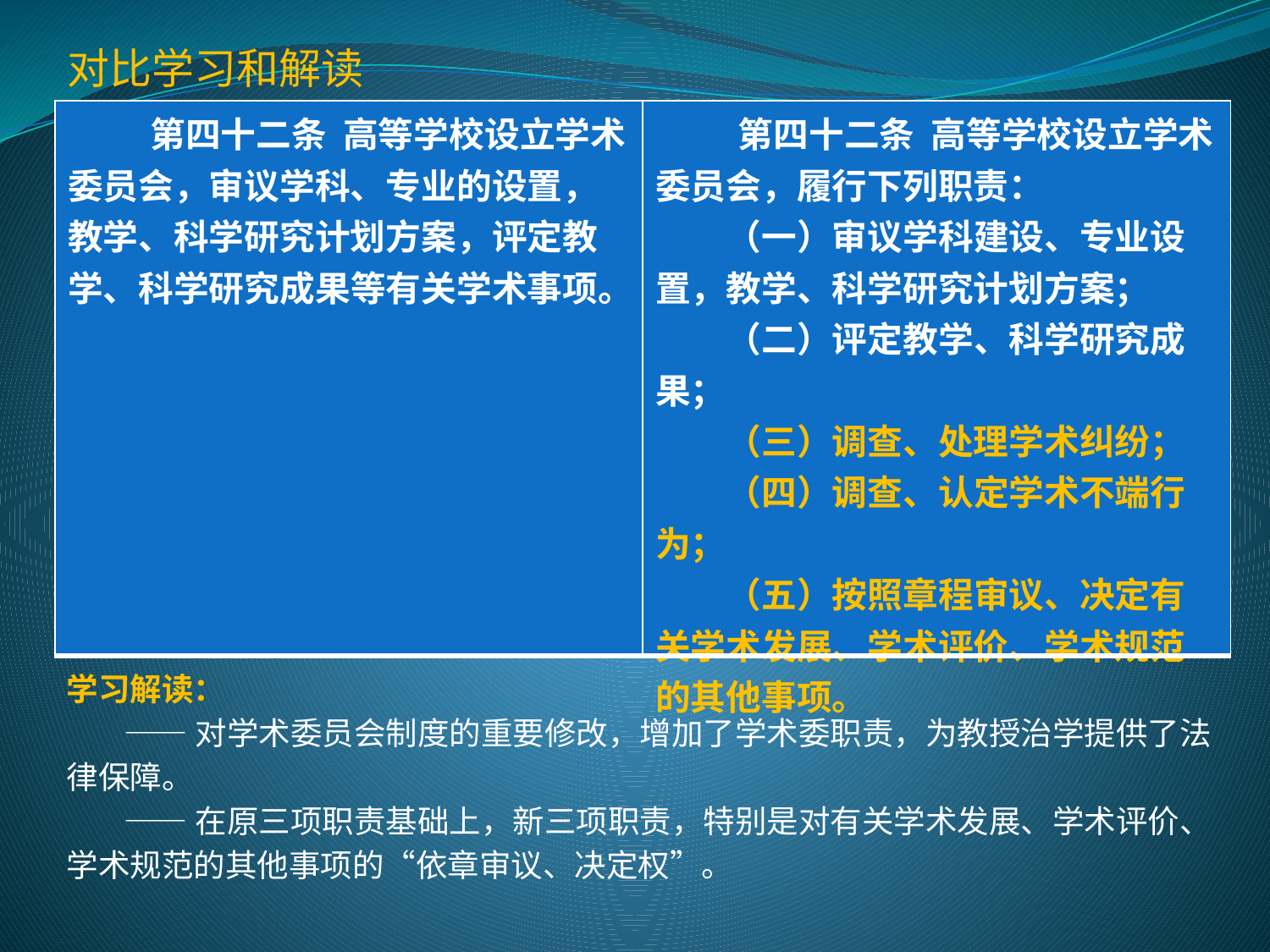

对比学习和解读
| 第四十二条 高等学校设立学术委员会，审议学科、专业的设置，教学、科学研究计划方案，评定教学、科学研究成果等有关学术事项。 | 第四十二条 高等学校设立学术委员会，履行下列职责： 　　（一）审议学科建设、专业设置，教学、科学研究计划方案； 　　（二）评定教学、科学研究成果； 　　（三）调查、处理学术纠纷； 　　（四）调查、认定学术不端行为； 　　（五）按照章程审议、决定有关学术发展、学术评价、学术规范的其他事项。 |
| --- | --- |

学习解读：
        ——对学术委员会制度的重要修改，增加了学术委职责，为教授治学提供了法律保障。
        ——在原三项职责基础上，新三项职责，特别是对有关学术发展、学术评价、学术规范的其他事项的“依章审议、决定权”。